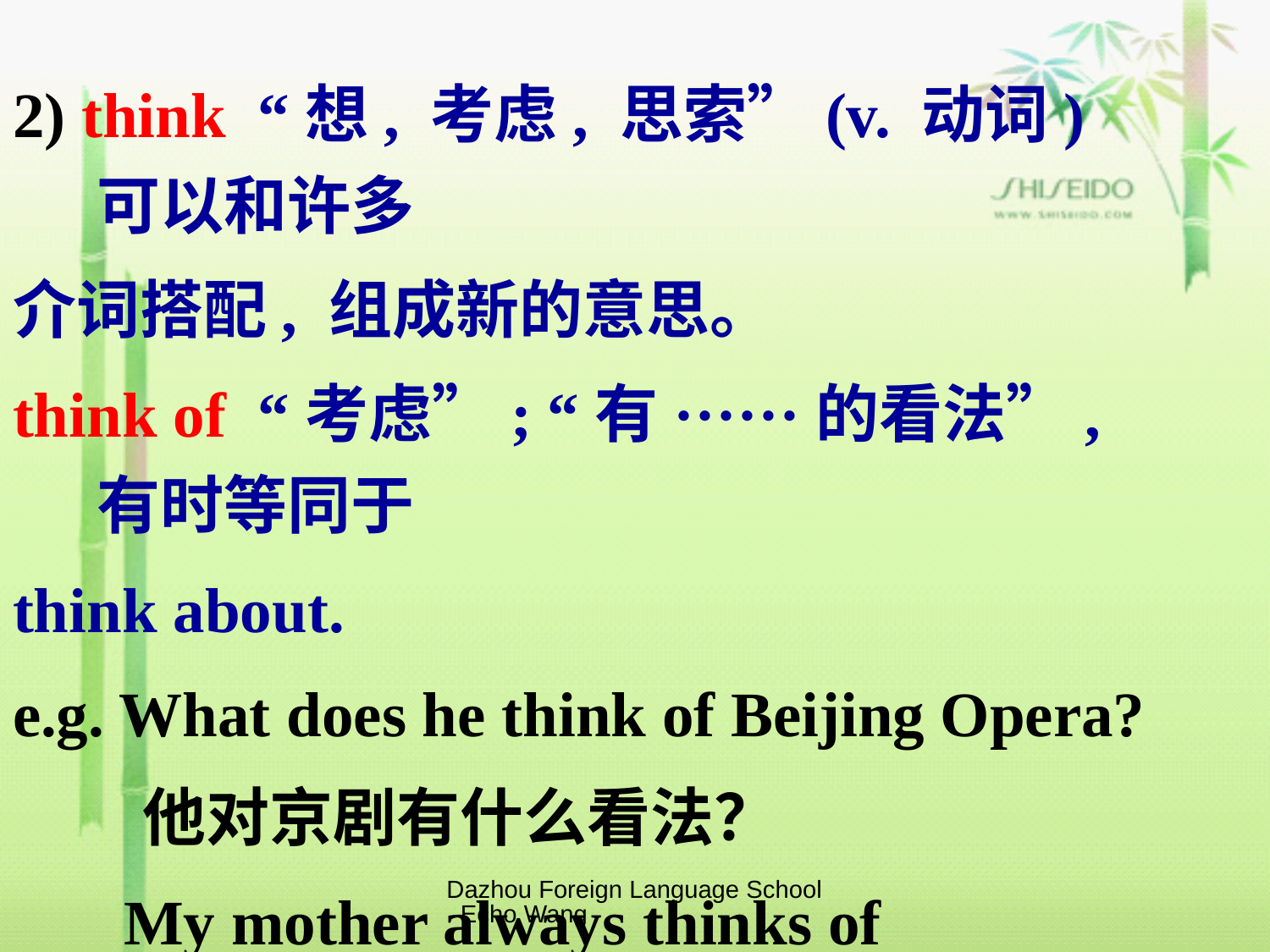

2) think  “想, 考虑, 思索”(v. 动词) 可以和许多
介词搭配, 组成新的意思。
think of  “考虑”; “有······的看法”, 有时等同于
think about.
e.g. What does he think of Beijing Opera?
        他对京剧有什么看法？
       My mother always thinks of everything!
       我妈妈总是想到所有的东西。

Dazhou Foreign Language School  Echo Wang